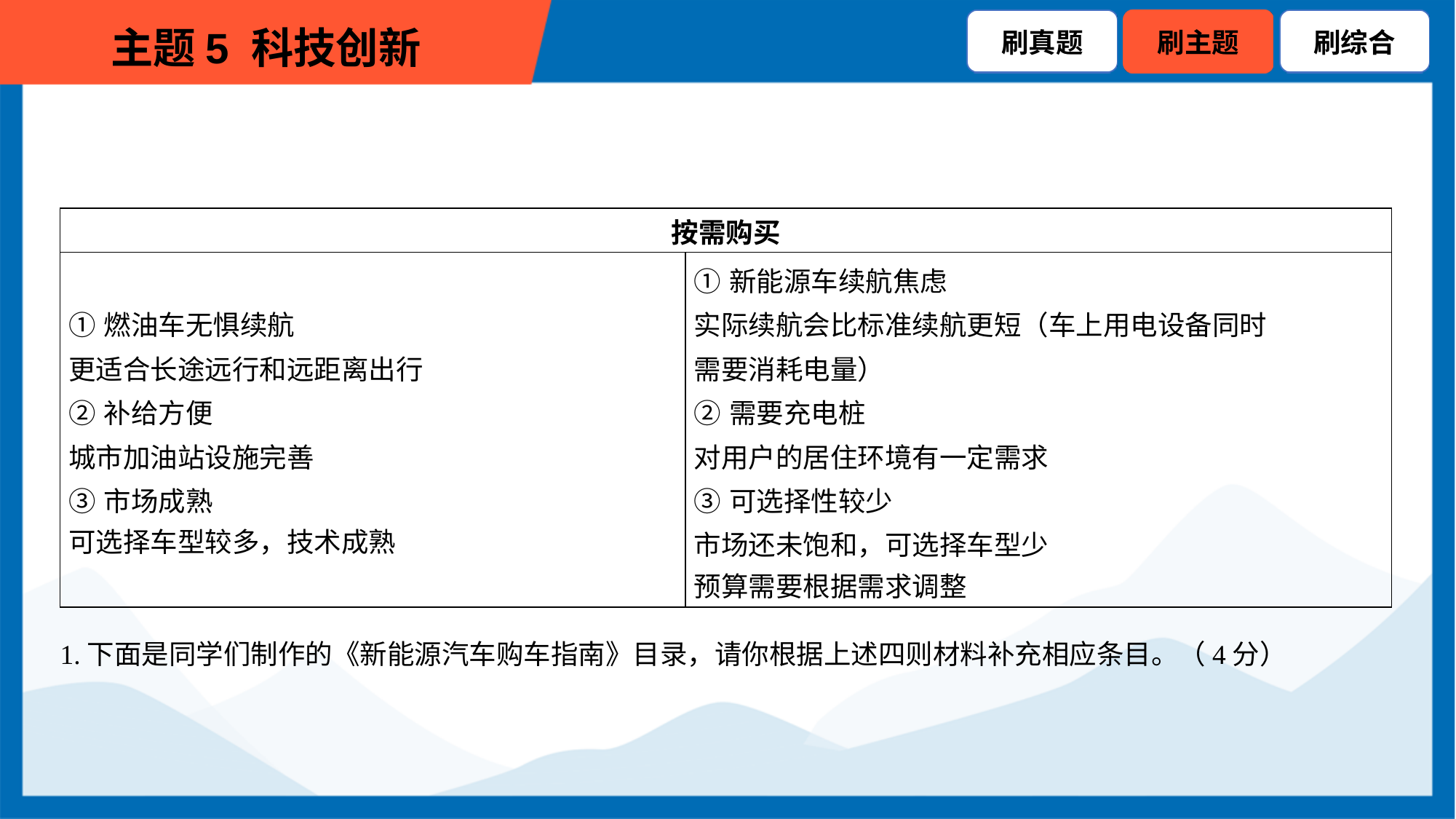

| 按需购买 |  |
| --- | --- |
| ①燃油车无惧续航 更适合长途远行和远距离出行 ②补给方便 城市加油站设施完善 ③市场成熟 可选择车型较多，技术成熟 | ①新能源车续航焦虑 实际续航会比标准续航更短（车上用电设备同时 需要消耗电量） ②需要充电桩 对用户的居住环境有一定需求 ③可选择性较少 市场还未饱和，可选择车型少 预算需要根据需求调整 |
1.下面是同学们制作的《新能源汽车购车指南》目录，请你根据上述四则材料补充相应条目。（4分）